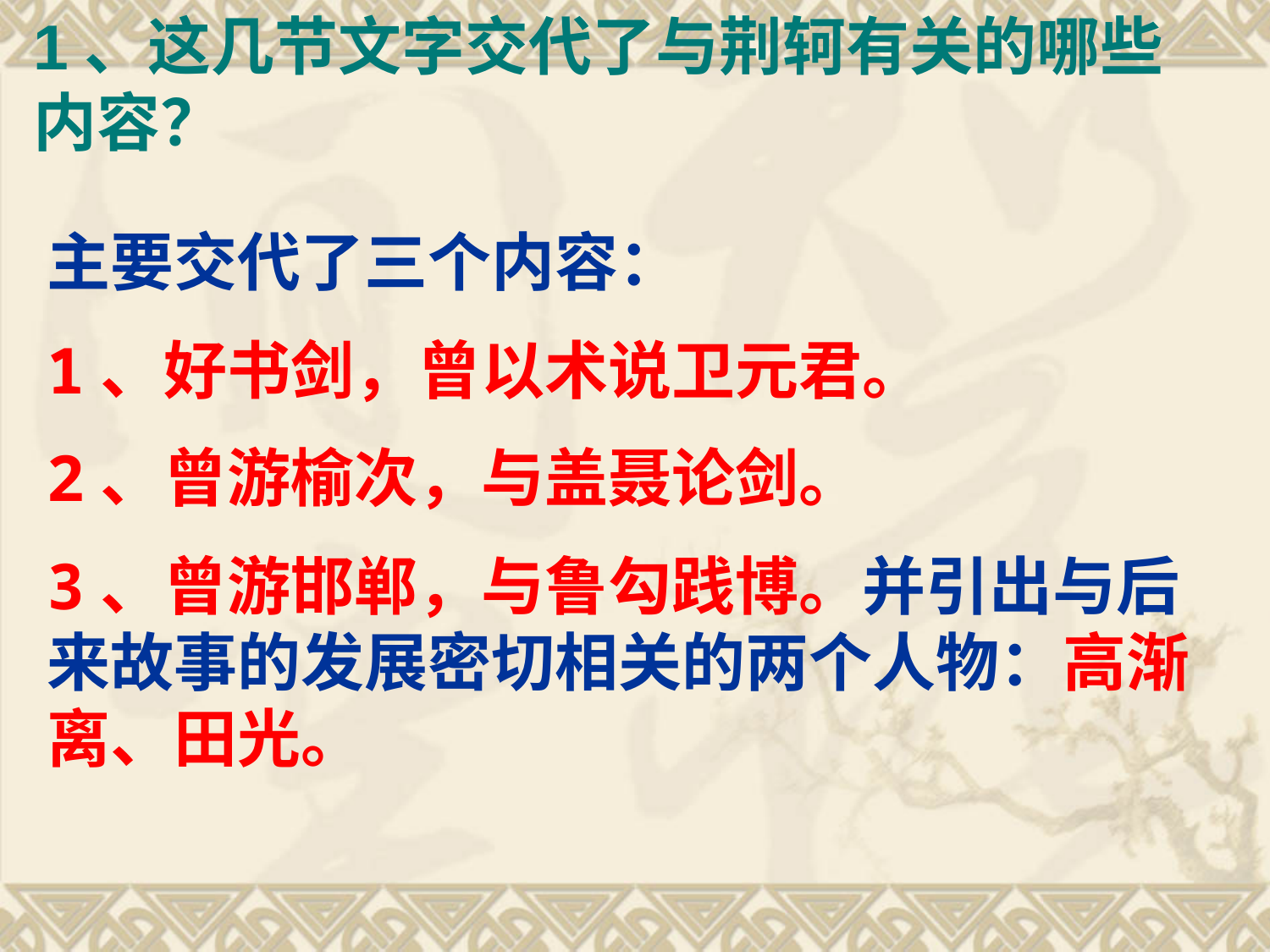

1、这几节文字交代了与荆轲有关的哪些内容？
主要交代了三个内容：
1、好书剑，曾以术说卫元君。
2、曾游榆次，与盖聂论剑。
3、曾游邯郸，与鲁勾践博。并引出与后来故事的发展密切相关的两个人物：高渐离、田光。